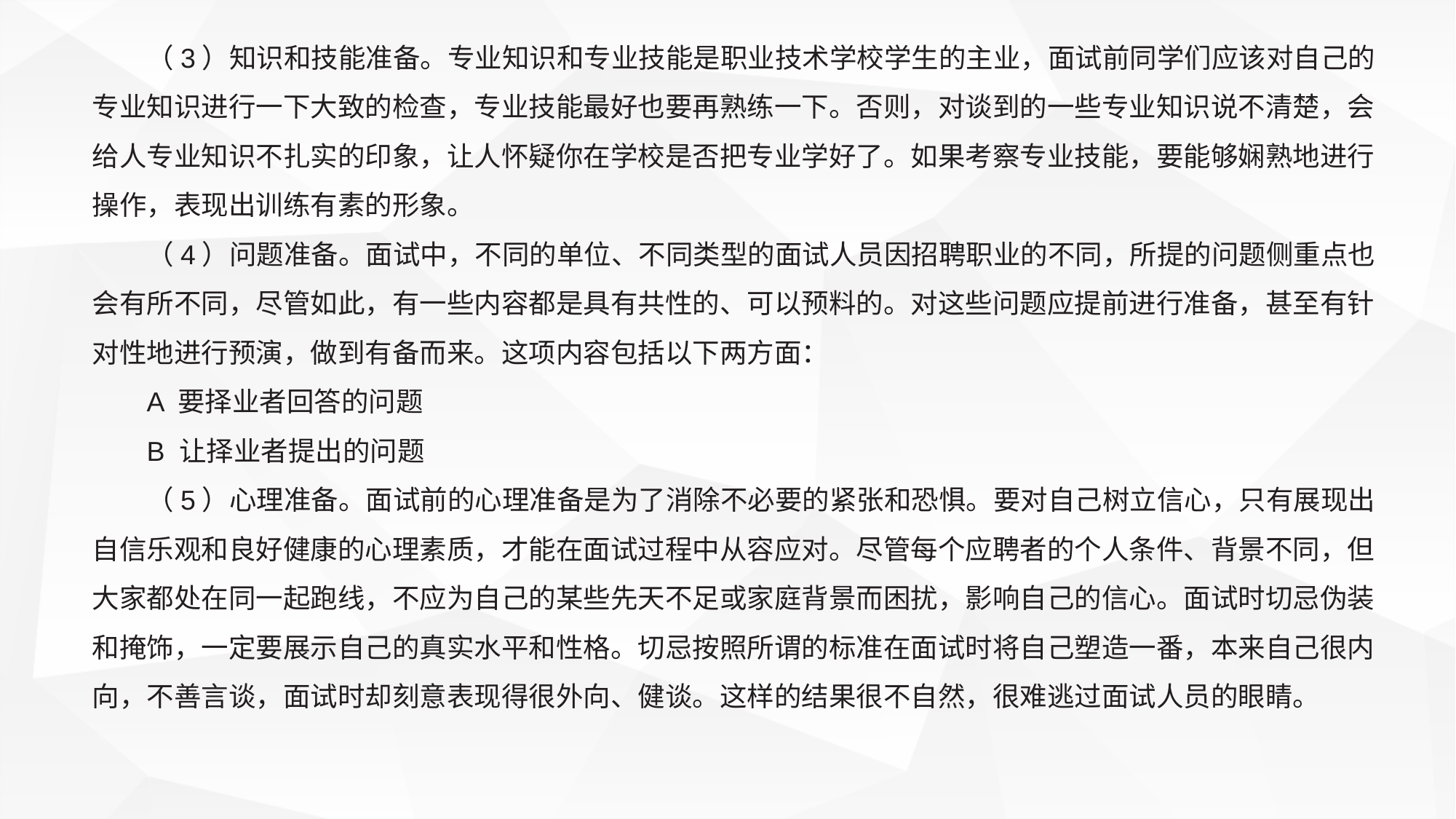

（3）知识和技能准备。专业知识和专业技能是职业技术学校学生的主业，面试前同学们应该对自己的专业知识进行一下大致的检查，专业技能最好也要再熟练一下。否则，对谈到的一些专业知识说不清楚，会给人专业知识不扎实的印象，让人怀疑你在学校是否把专业学好了。如果考察专业技能，要能够娴熟地进行操作，表现出训练有素的形象。
（4）问题准备。面试中，不同的单位、不同类型的面试人员因招聘职业的不同，所提的问题侧重点也会有所不同，尽管如此，有一些内容都是具有共性的、可以预料的。对这些问题应提前进行准备，甚至有针对性地进行预演，做到有备而来。这项内容包括以下两方面：
A 要择业者回答的问题
B 让择业者提出的问题
（5）心理准备。面试前的心理准备是为了消除不必要的紧张和恐惧。要对自己树立信心，只有展现出自信乐观和良好健康的心理素质，才能在面试过程中从容应对。尽管每个应聘者的个人条件、背景不同，但大家都处在同一起跑线，不应为自己的某些先天不足或家庭背景而困扰，影响自己的信心。面试时切忌伪装和掩饰，一定要展示自己的真实水平和性格。切忌按照所谓的标准在面试时将自己塑造一番，本来自己很内向，不善言谈，面试时却刻意表现得很外向、健谈。这样的结果很不自然，很难逃过面试人员的眼睛。